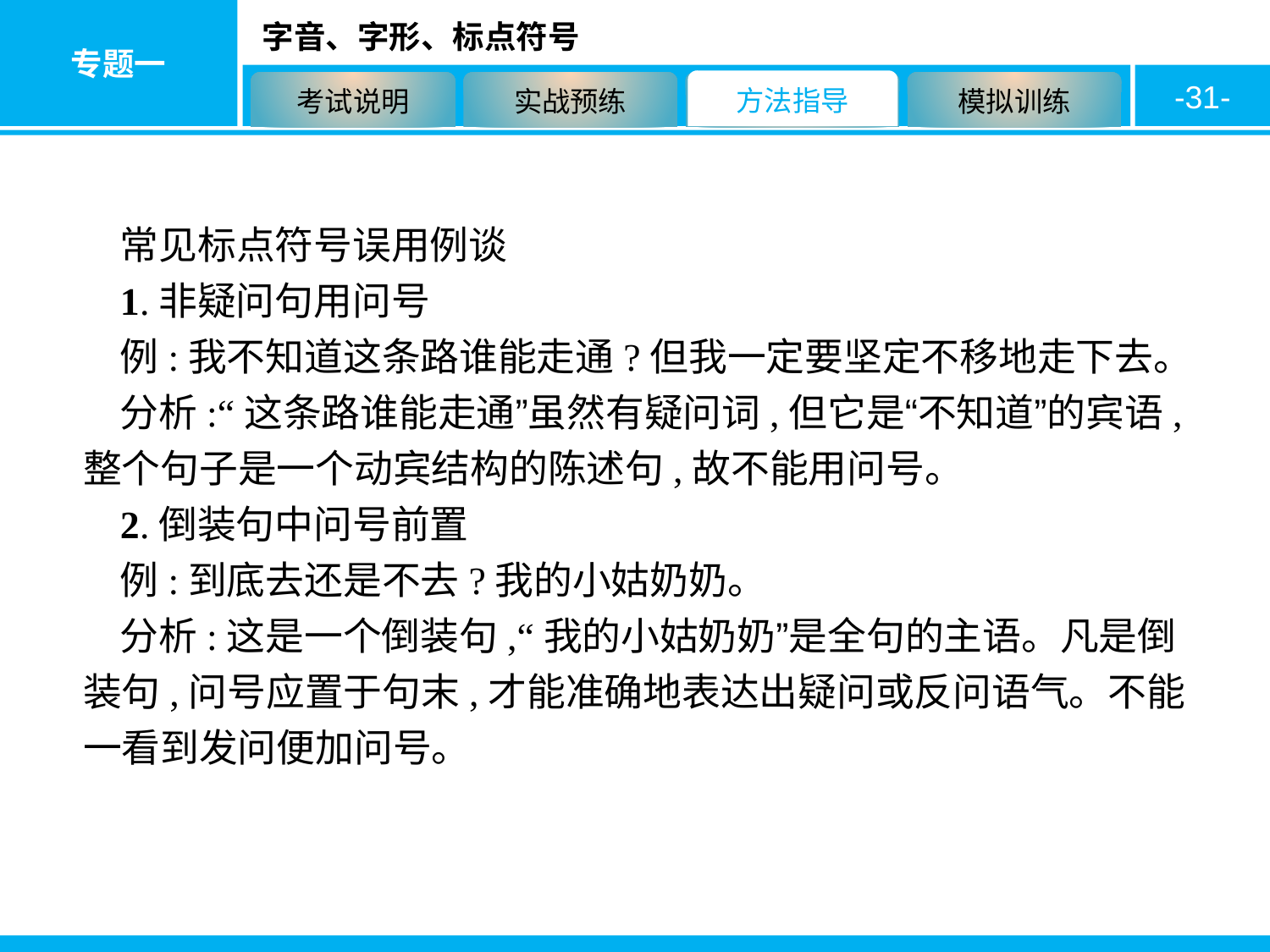

-31-
常见标点符号误用例谈
1.非疑问句用问号
例:我不知道这条路谁能走通?但我一定要坚定不移地走下去。
分析:“这条路谁能走通”虽然有疑问词,但它是“不知道”的宾语,整个句子是一个动宾结构的陈述句,故不能用问号。
2.倒装句中问号前置
例:到底去还是不去?我的小姑奶奶。
分析:这是一个倒装句,“我的小姑奶奶”是全句的主语。凡是倒装句,问号应置于句末,才能准确地表达出疑问或反问语气。不能一看到发问便加问号。